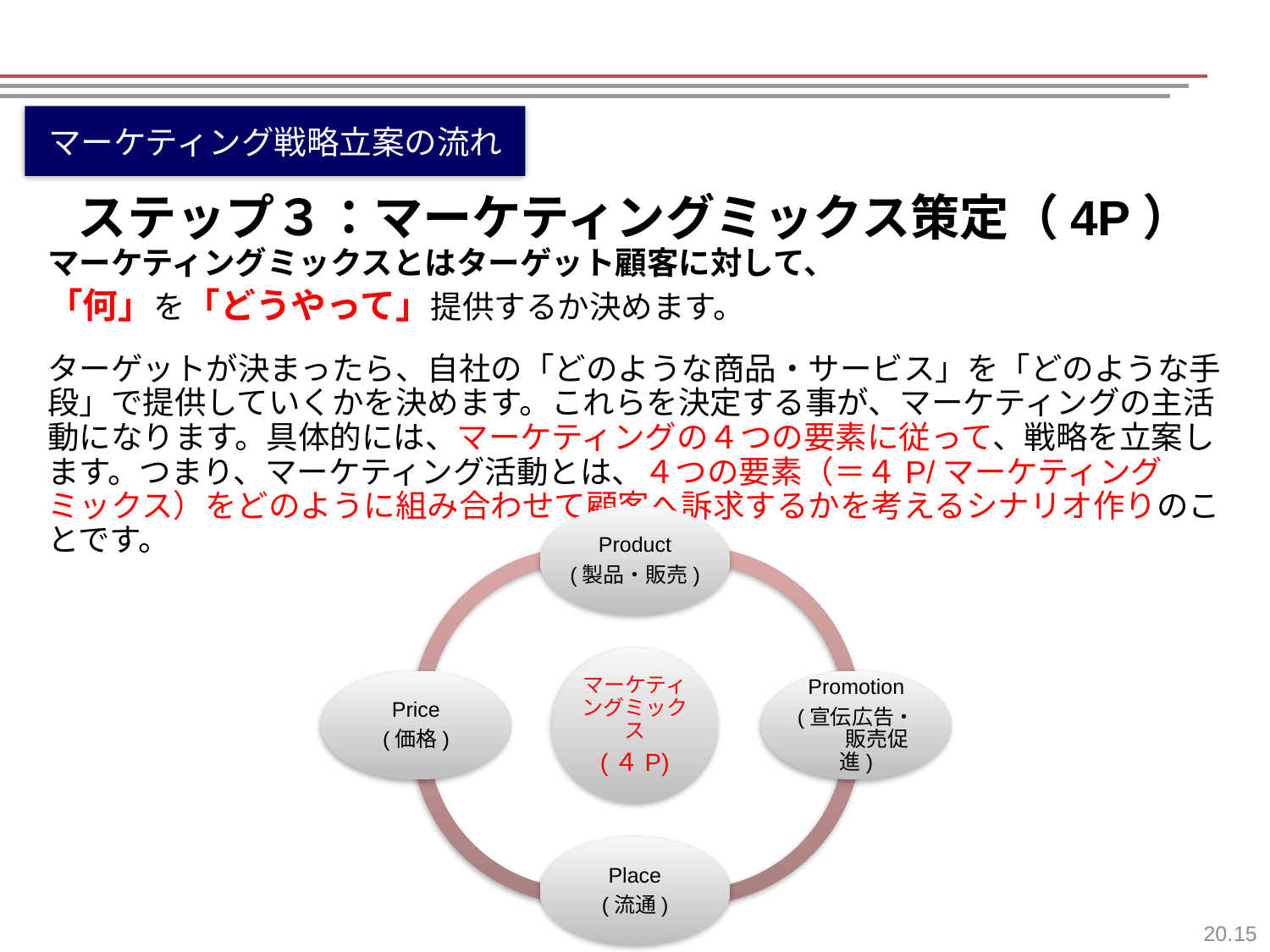

マーケティング戦略立案の流れ
ステップ３：マーケティングミックス策定（4P）
マーケティングミックスとはターゲット顧客に対して、
「何」を「どうやって」提供するか決めます。

ターゲットが決まったら、自社の「どのような商品・サービス」を「どのような手段」で提供していくかを決めます。これらを決定する事が、マーケティングの主活動になります。具体的には、マーケティングの４つの要素に従って、戦略を立案します。つまり、マーケティング活動とは、４つの要素（＝４P/マーケティングミックス）をどのように組み合わせて顧客へ訴求するかを考えるシナリオ作りのことです。

マーケティングミックス
(４P)
Product
(製品・販売)
Promotion
(宣伝広告・　　販売促進)
Place
(流通)
Price
(価格)
15